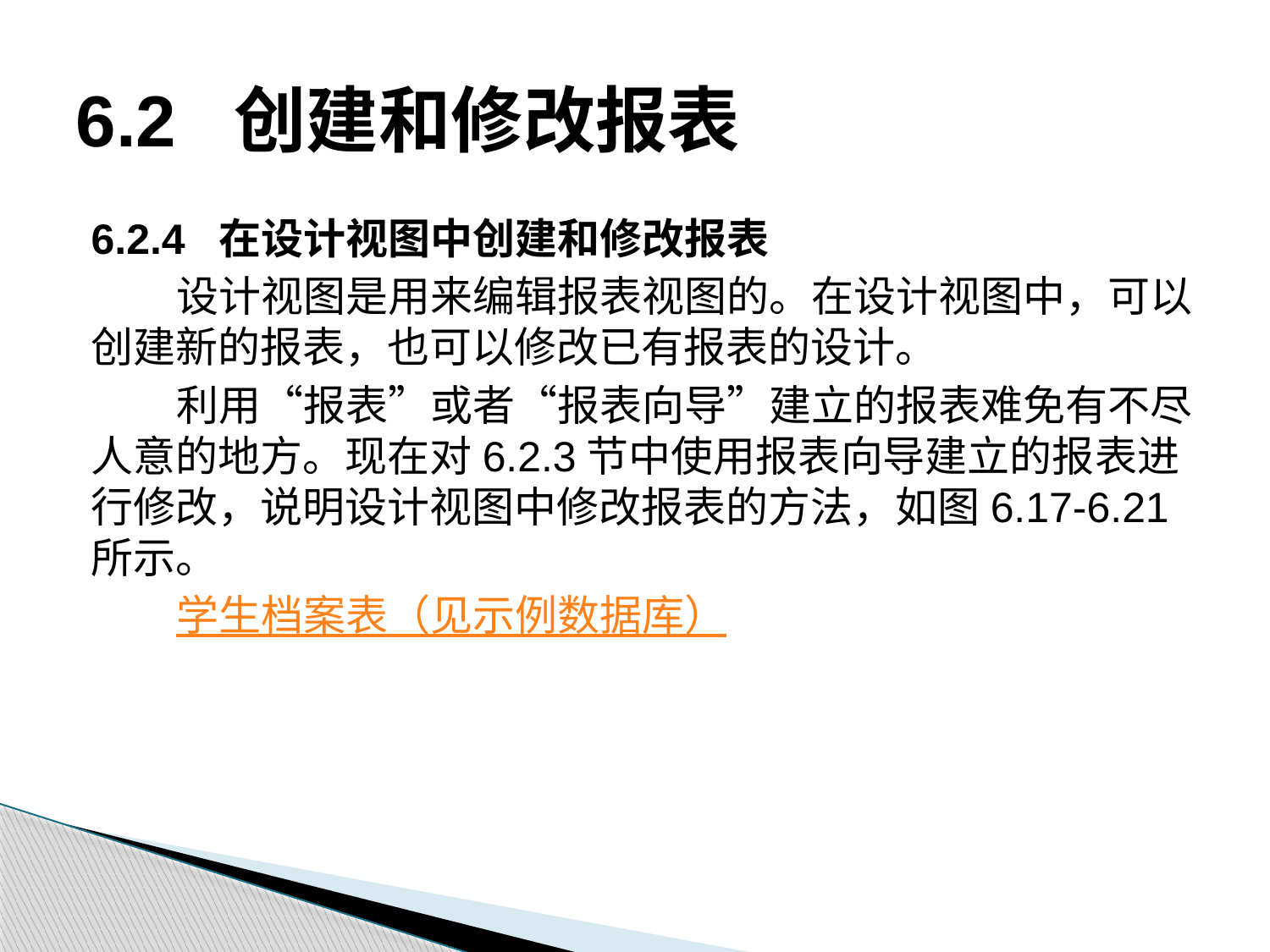

# 6.2  创建和修改报表
6.2.4  在设计视图中创建和修改报表
设计视图是用来编辑报表视图的。在设计视图中，可以创建新的报表，也可以修改已有报表的设计。
利用“报表”或者“报表向导”建立的报表难免有不尽人意的地方。现在对6.2.3节中使用报表向导建立的报表进行修改，说明设计视图中修改报表的方法，如图6.17-6.21所示。
学生档案表（见示例数据库）